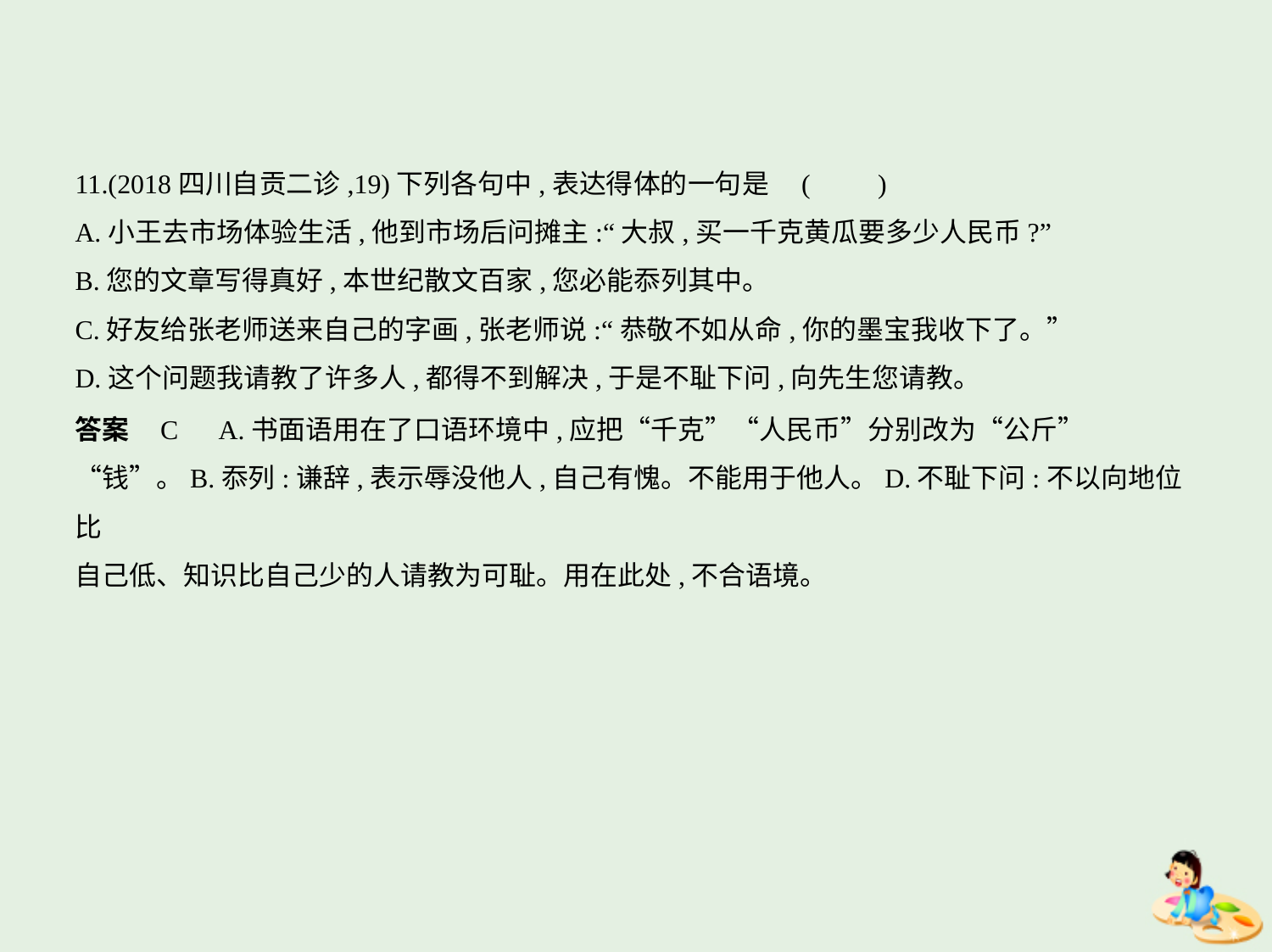

11.(2018四川自贡二诊,19)下列各句中,表达得体的一句是 (　　)
A.小王去市场体验生活,他到市场后问摊主:“大叔,买一千克黄瓜要多少人民币?”
B.您的文章写得真好,本世纪散文百家,您必能忝列其中。
C.好友给张老师送来自己的字画,张老师说:“恭敬不如从命,你的墨宝我收下了。”
D.这个问题我请教了许多人,都得不到解决,于是不耻下问,向先生您请教。
答案    C　A.书面语用在了口语环境中,应把“千克”“人民币”分别改为“公斤”
“钱”。B.忝列:谦辞,表示辱没他人,自己有愧。不能用于他人。D.不耻下问:不以向地位比
自己低、知识比自己少的人请教为可耻。用在此处,不合语境。